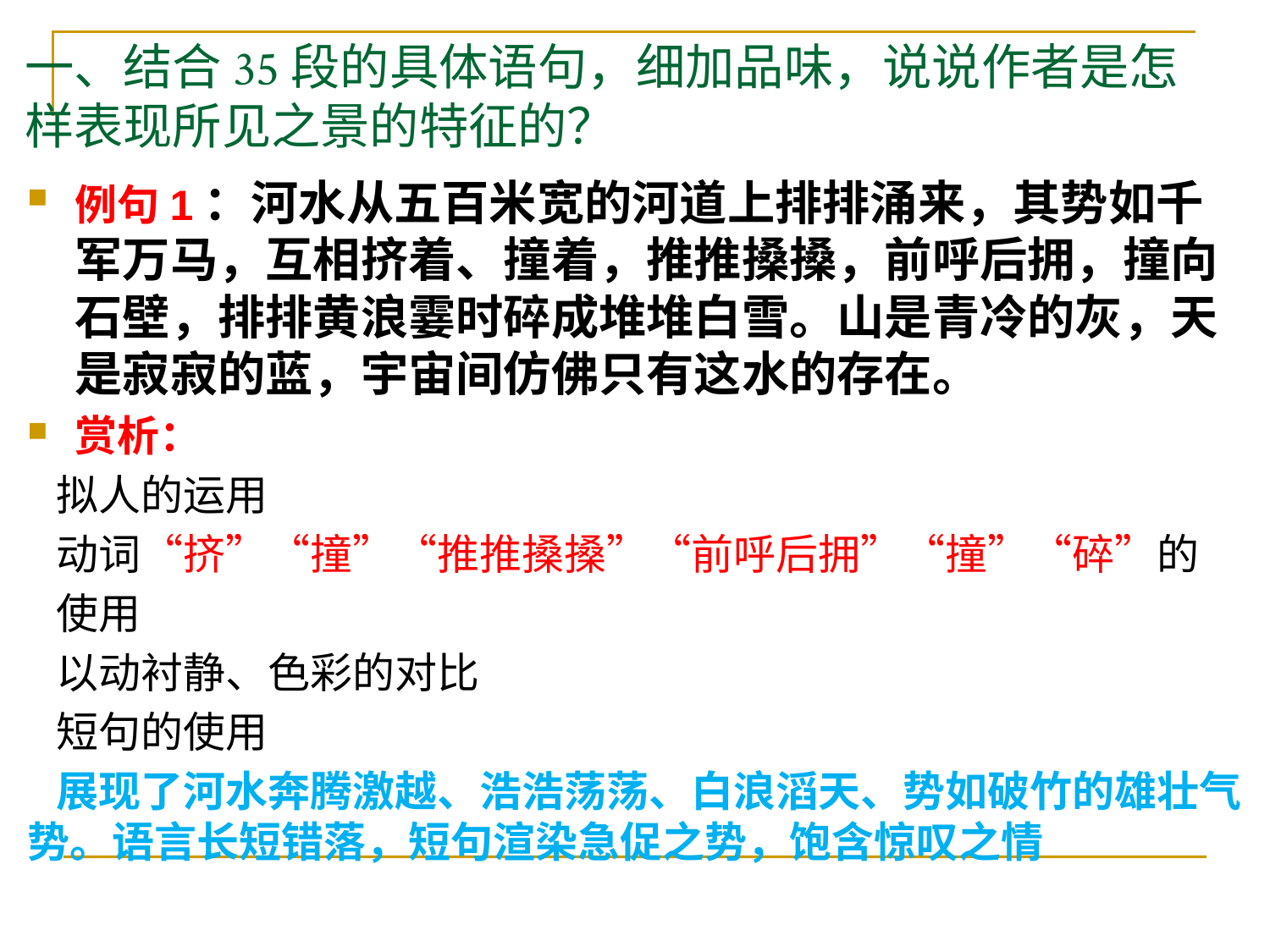

# 一、结合35段的具体语句，细加品味，说说作者是怎样表现所见之景的特征的？
例句1：河水从五百米宽的河道上排排涌来，其势如千军万马，互相挤着、撞着，推推搡搡，前呼后拥，撞向石壁，排排黄浪霎时碎成堆堆白雪。山是青冷的灰，天是寂寂的蓝，宇宙间仿佛只有这水的存在。
赏析：
  拟人的运用
  动词“挤”“撞”“推推搡搡”“前呼后拥”“撞”“碎”的
  使用
  以动衬静、色彩的对比
  短句的使用
  展现了河水奔腾激越、浩浩荡荡、白浪滔天、势如破竹的雄壮气势。语言长短错落，短句渲染急促之势，饱含惊叹之情